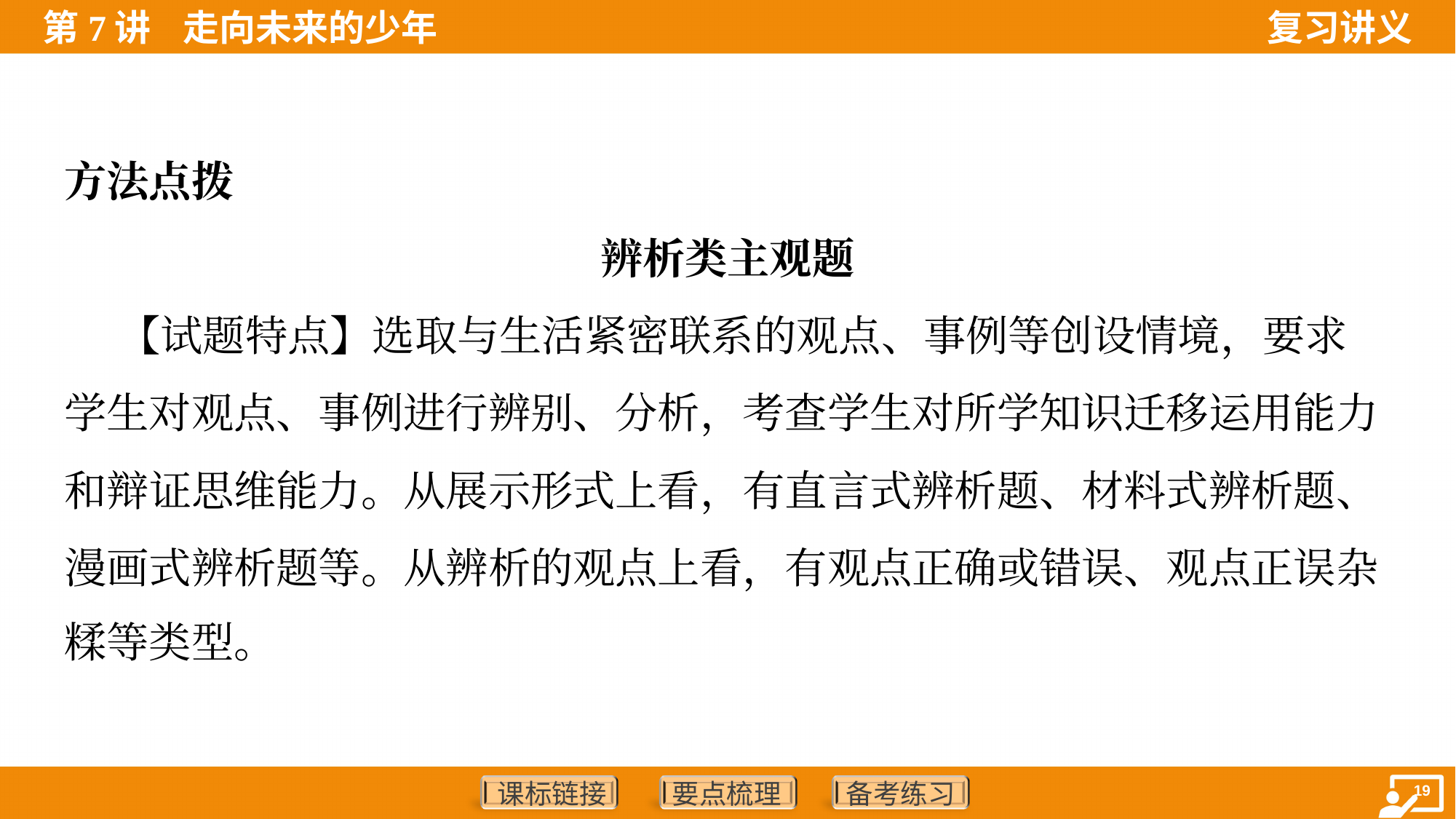

方法点拨
辨析类主观题
    【试题特点】选取与生活紧密联系的观点、事例等创设情境，要求
学生对观点、事例进行辨别、分析，考查学生对所学知识迁移运用能力
和辩证思维能力。从展示形式上看，有直言式辨析题、材料式辨析题、
漫画式辨析题等。从辨析的观点上看，有观点正确或错误、观点正误杂
糅等类型。